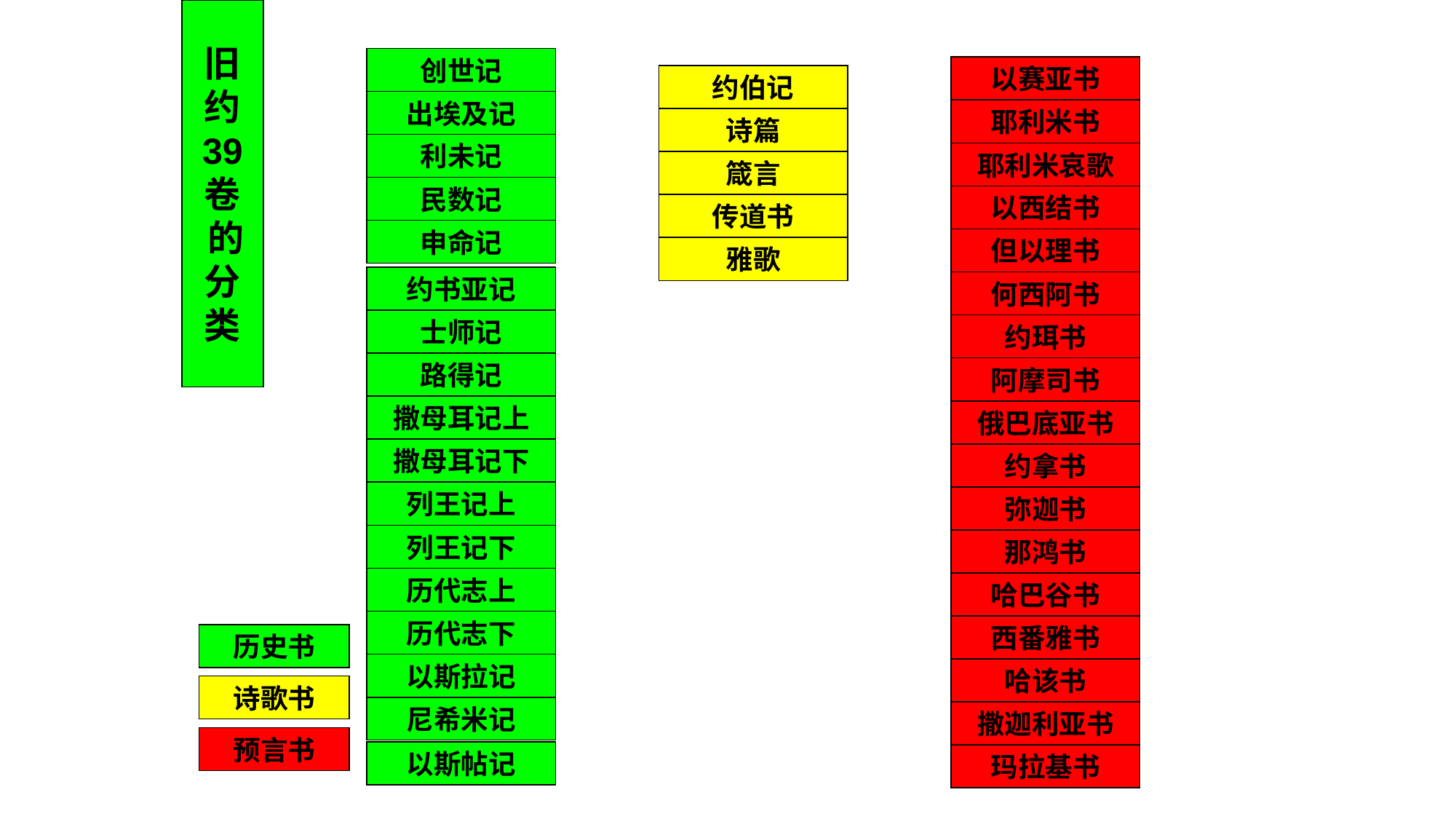

旧
约
39
卷
 的
分
类
创世记
以赛亚书
约伯记
出埃及记
耶利米书
诗篇
利未记
耶利米哀歌
箴言
民数记
以西结书
传道书
申命记
但以理书
雅歌
约书亚记
何西阿书
士师记
约珥书
路得记
阿摩司书
撒母耳记上
俄巴底亚书
撒母耳记下
约拿书
列王记上
弥迦书
列王记下
那鸿书
历代志上
哈巴谷书
历代志下
西番雅书
历史书
以斯拉记
哈该书
诗歌书
尼希米记
撒迦利亚书
预言书
以斯帖记
玛拉基书